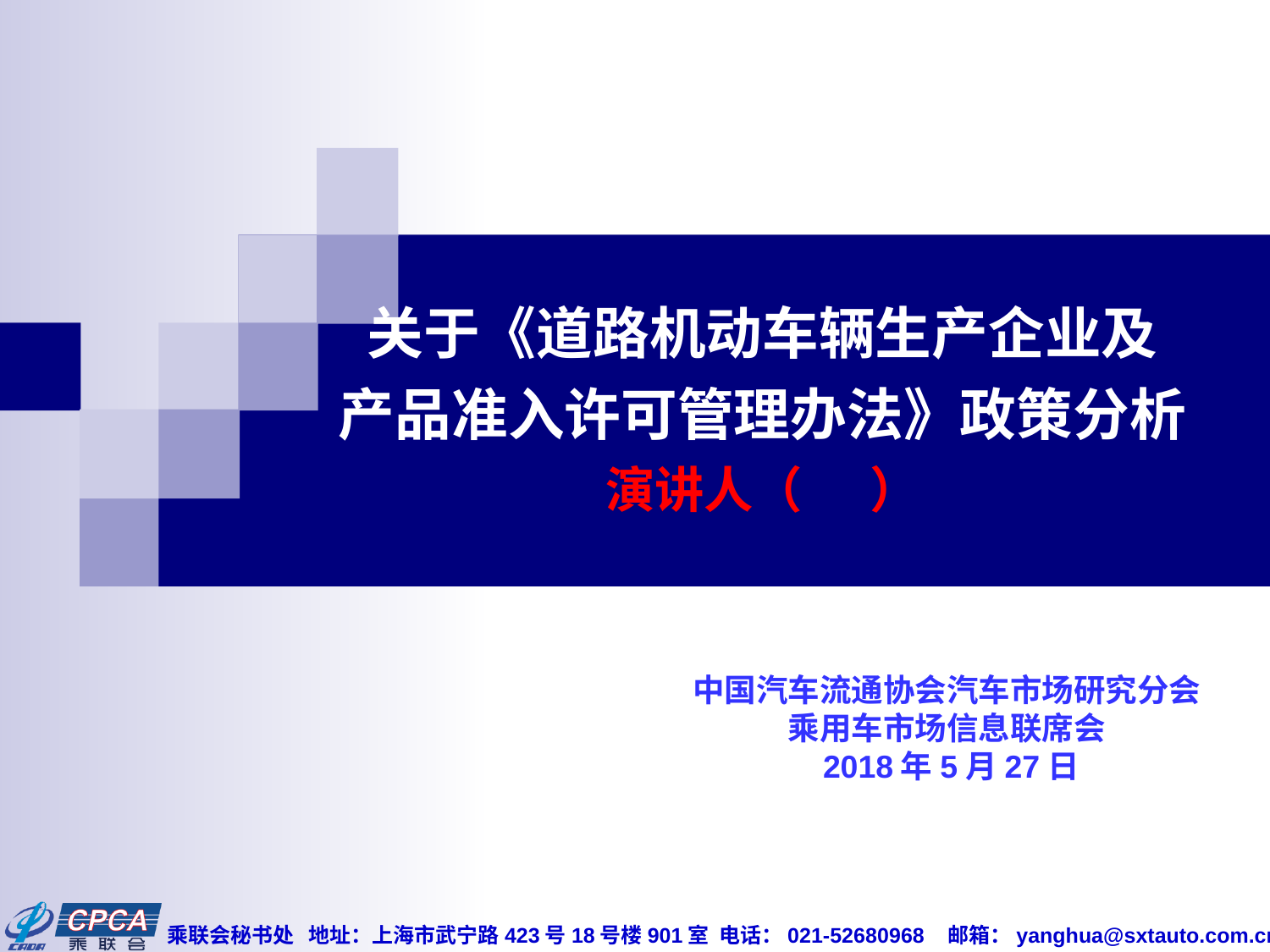

# 关于《道路机动车辆生产企业及 产品准入许可管理办法》政策分析 演讲人（      ）
中国汽车流通协会汽车市场研究分会
乘用车市场信息联席会
 2018年5月27日